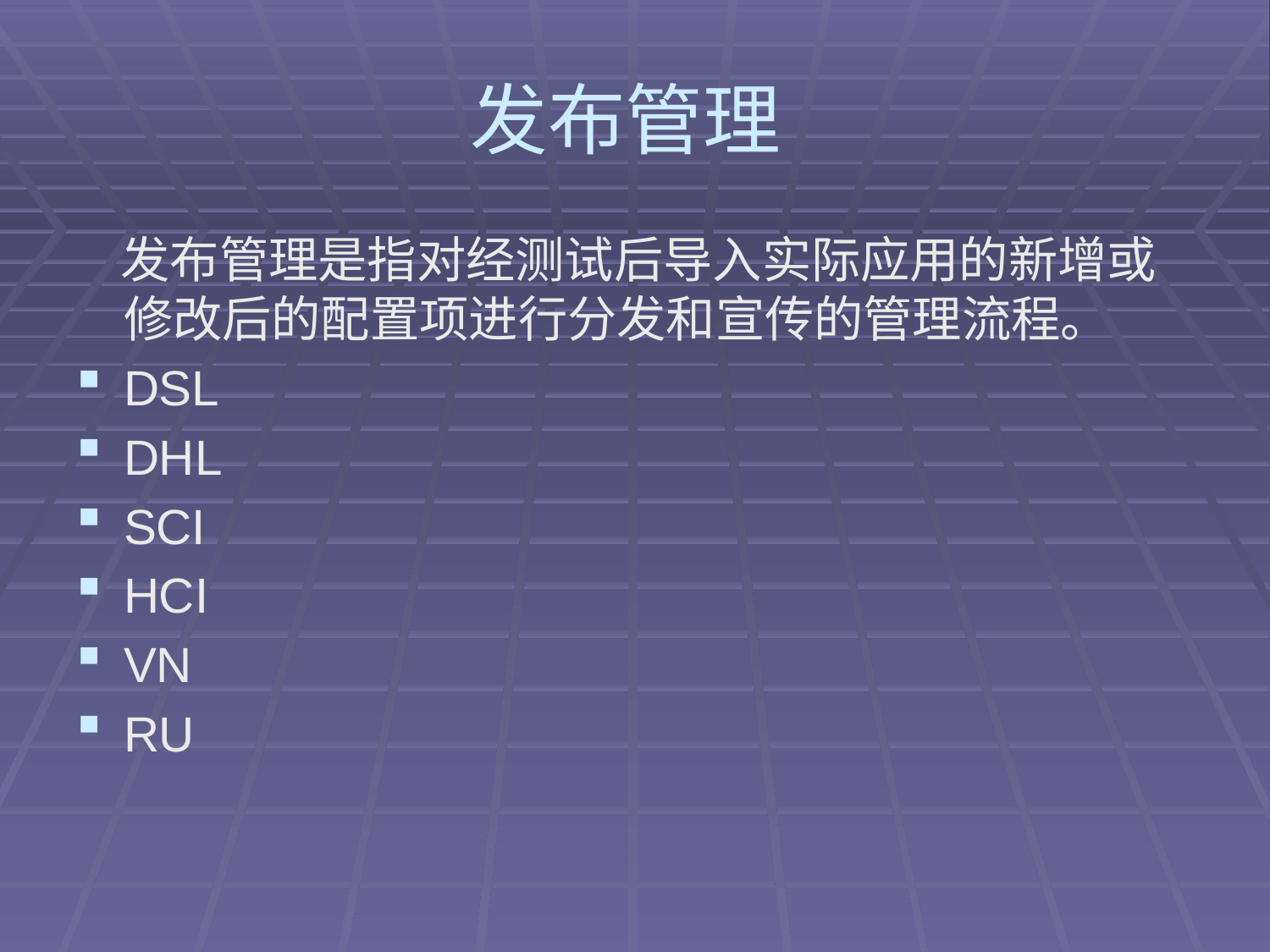

# 发布管理
   发布管理是指对经测试后导入实际应用的新增或修改后的配置项进行分发和宣传的管理流程。
DSL
DHL
SCI
HCI
VN
RU